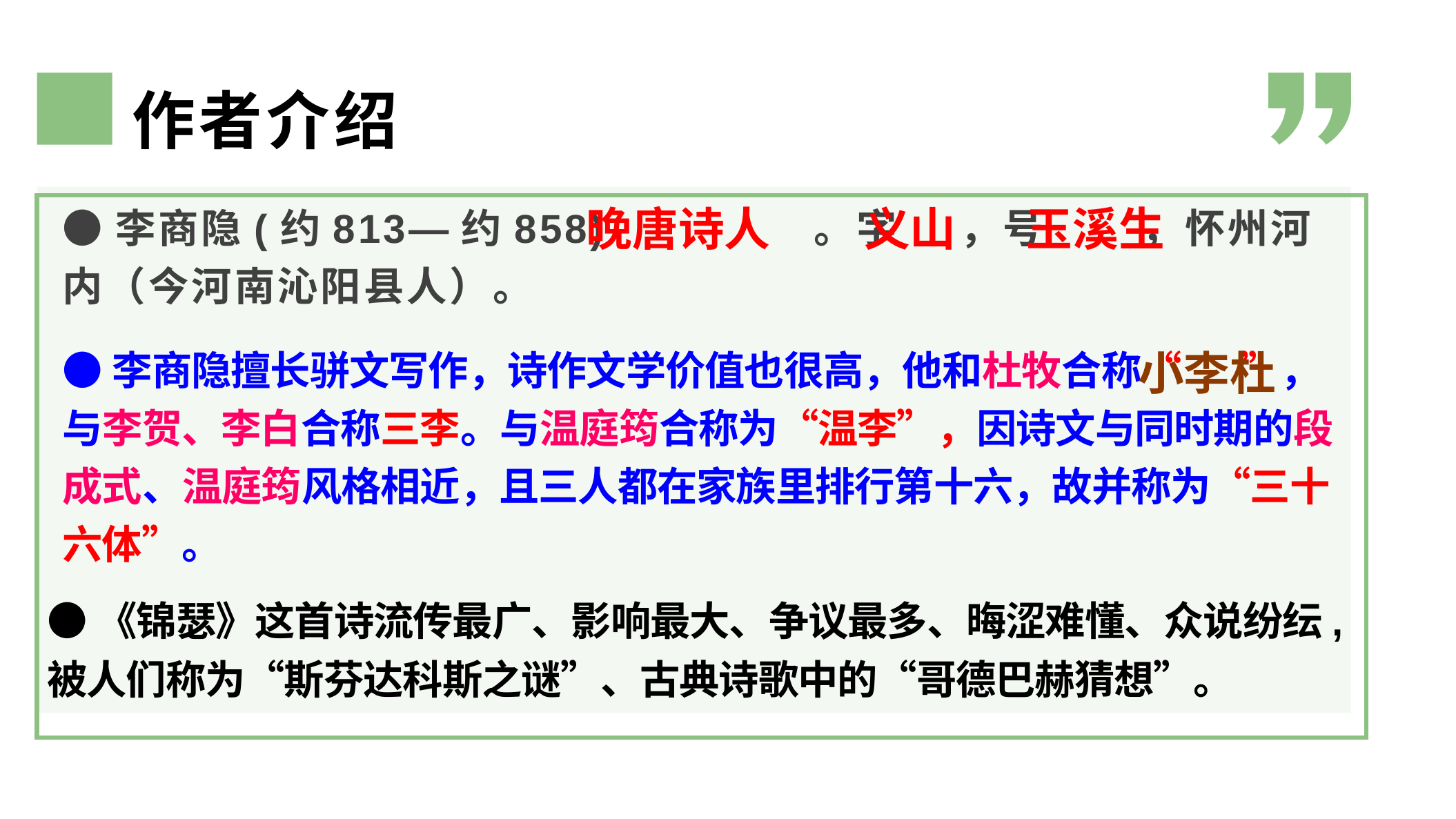

作者介绍

●李商隐(约813—约858)              。字     ，号        ，怀州河内（今河南沁阳县人）。

义山
玉溪生
晚唐诗人

●李商隐擅长骈文写作，诗作文学价值也很高，他和杜牧合称“       ”，与李贺、李白合称三李。与温庭筠合称为“温李”，因诗文与同时期的段成式、温庭筠风格相近，且三人都在家族里排行第十六，故并称为“三十六体”。
小李杜
●《锦瑟》这首诗流传最广、影响最大、争议最多、晦涩难懂、众说纷纭,被人们称为“斯芬达科斯之谜”、古典诗歌中的“哥德巴赫猜想”。